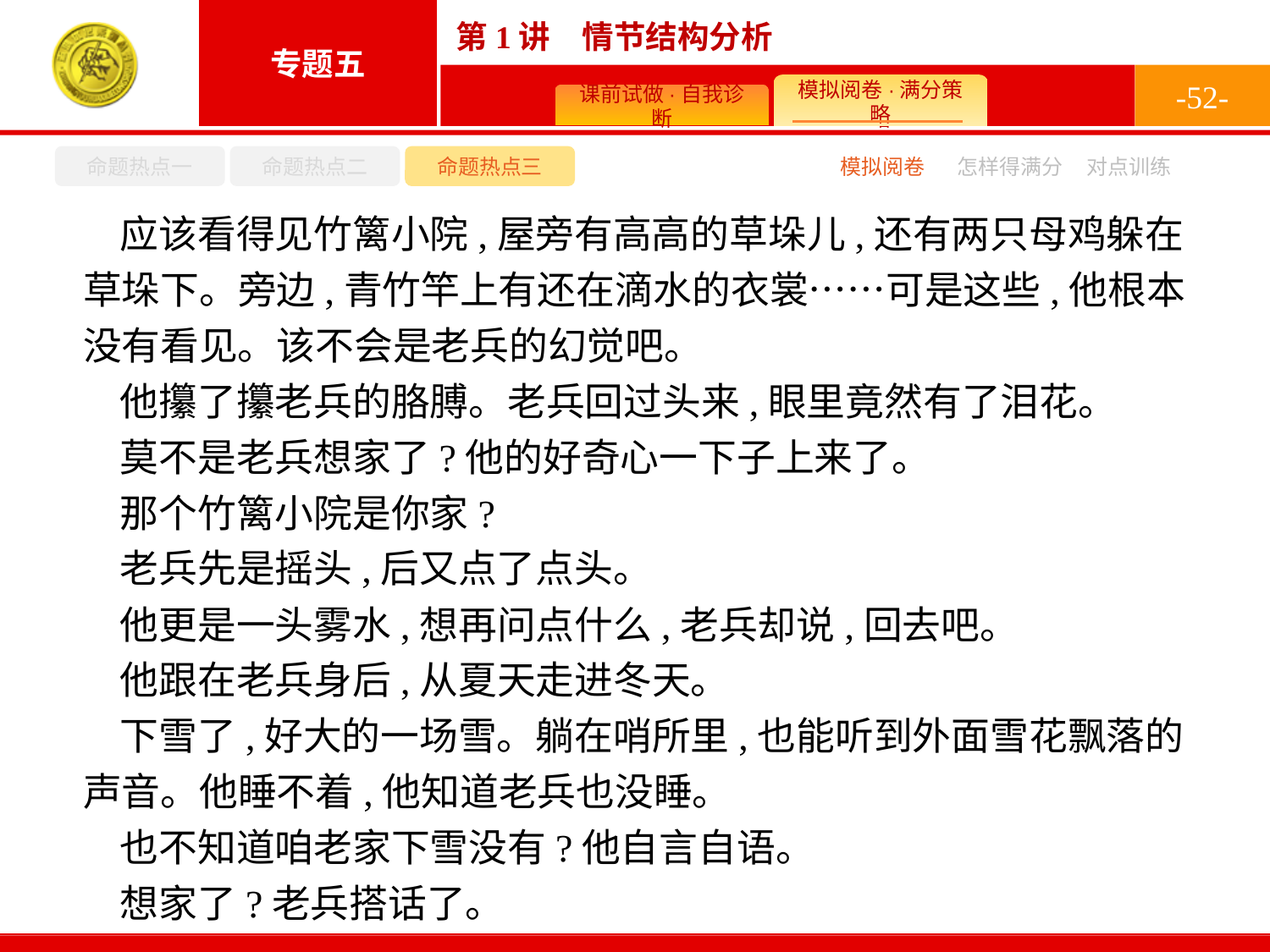

-52-
命题热点一
命题热点二
命题热点三
模拟阅卷
怎样得满分
对点训练
应该看得见竹篱小院,屋旁有高高的草垛儿,还有两只母鸡躲在草垛下。旁边,青竹竿上有还在滴水的衣裳……可是这些,他根本没有看见。该不会是老兵的幻觉吧。
他攥了攥老兵的胳膊。老兵回过头来,眼里竟然有了泪花。
莫不是老兵想家了?他的好奇心一下子上来了。
那个竹篱小院是你家?
老兵先是摇头,后又点了点头。
他更是一头雾水,想再问点什么,老兵却说,回去吧。
他跟在老兵身后,从夏天走进冬天。
下雪了,好大的一场雪。躺在哨所里,也能听到外面雪花飘落的声音。他睡不着,他知道老兵也没睡。
也不知道咱老家下雪没有?他自言自语。
想家了?老兵搭话了。